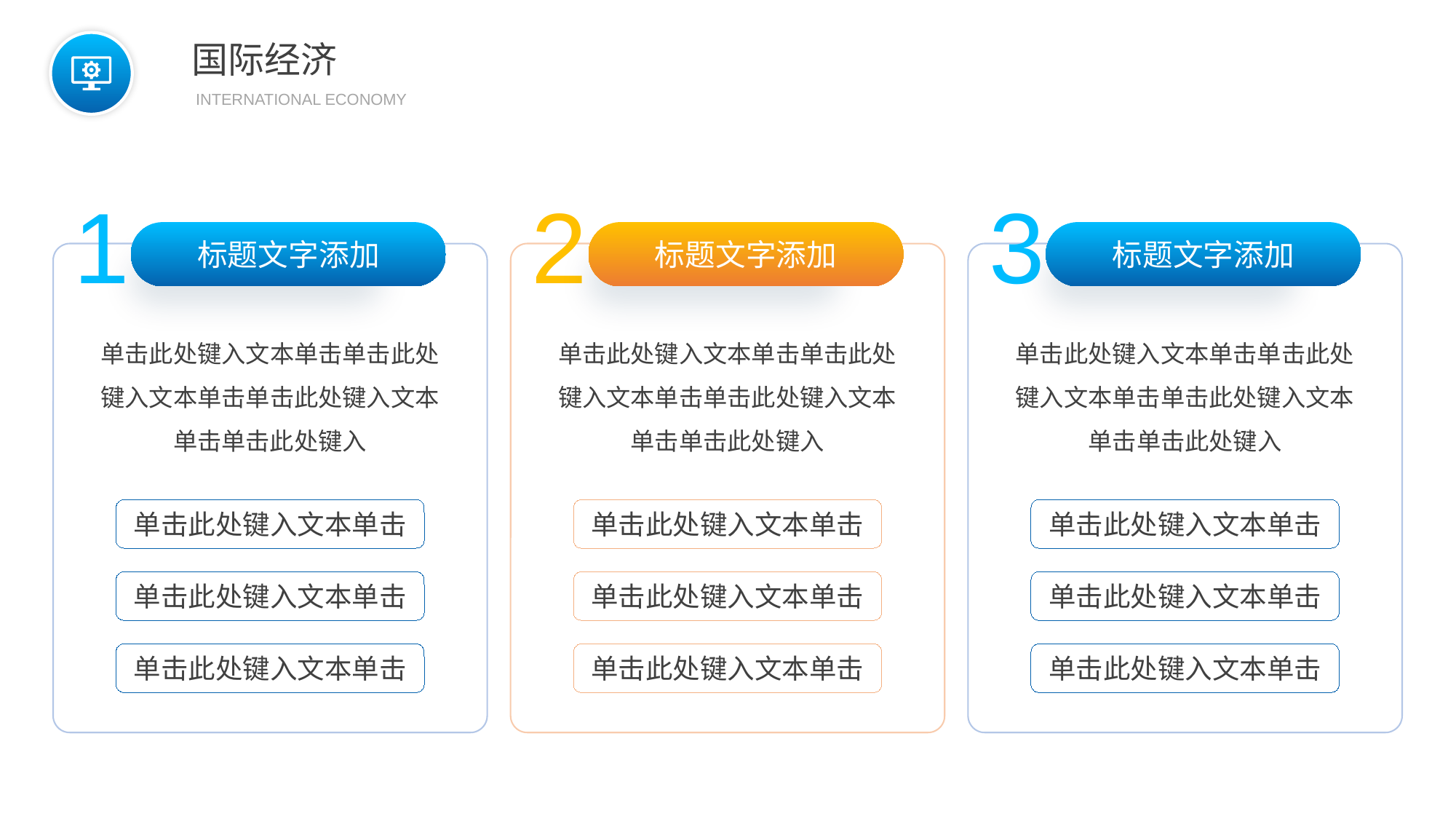

BY YUSHEN
国际经济

INTERNATIONAL ECONOMY
1

标题文字添加

单击此处键入文本单击单击此处键入文本单击单击此处键入文本单击单击此处键入
单击此处键入文本单击
单击此处键入文本单击
单击此处键入文本单击
2

标题文字添加

单击此处键入文本单击单击此处键入文本单击单击此处键入文本单击单击此处键入
单击此处键入文本单击
单击此处键入文本单击
单击此处键入文本单击
3

标题文字添加

单击此处键入文本单击单击此处键入文本单击单击此处键入文本单击单击此处键入
单击此处键入文本单击
单击此处键入文本单击
单击此处键入文本单击